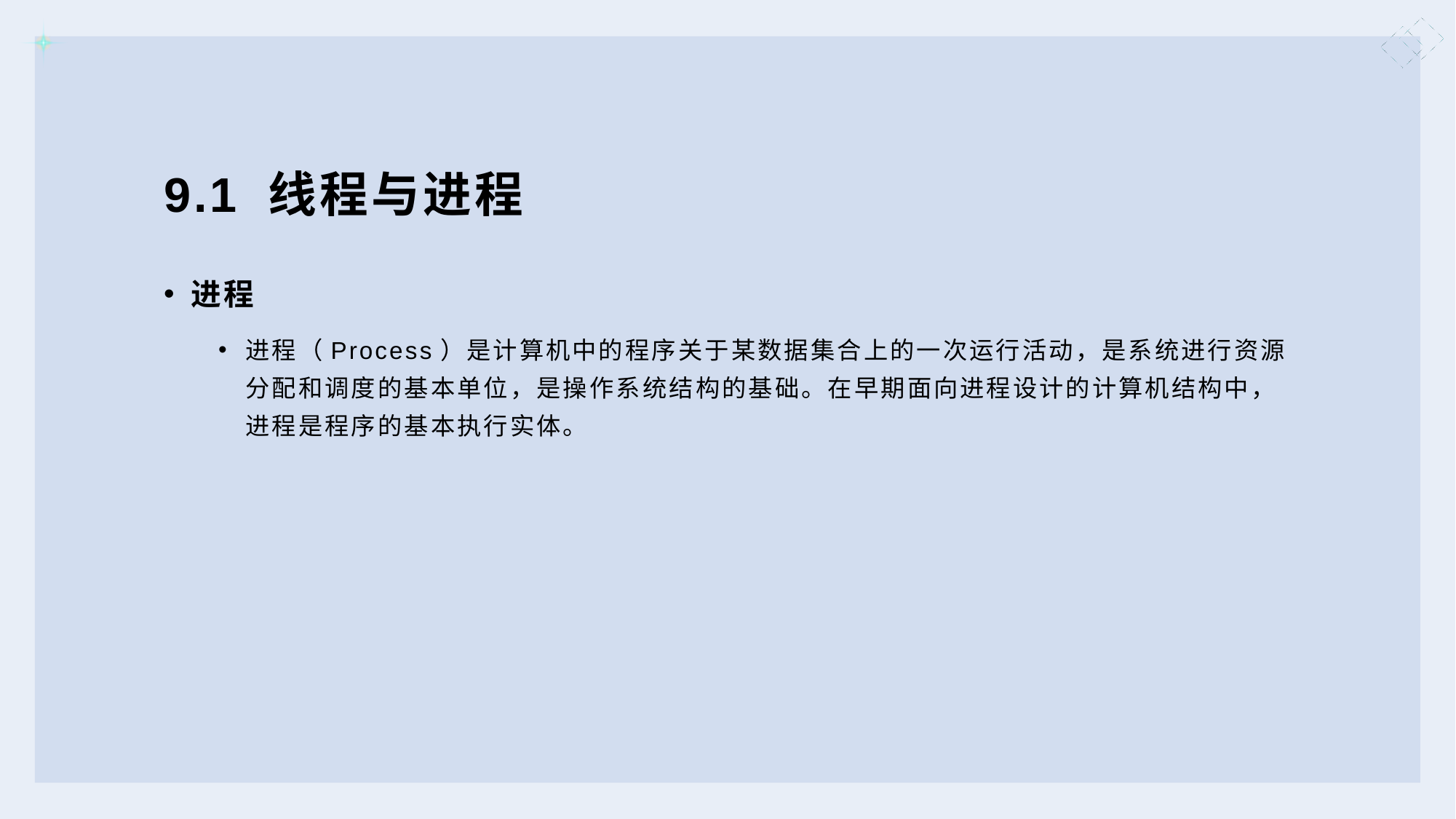

# 9.1 线程与进程
进程
进程（Process）是计算机中的程序关于某数据集合上的一次运行活动，是系统进行资源分配和调度的基本单位，是操作系统结构的基础。在早期面向进程设计的计算机结构中，进程是程序的基本执行实体。